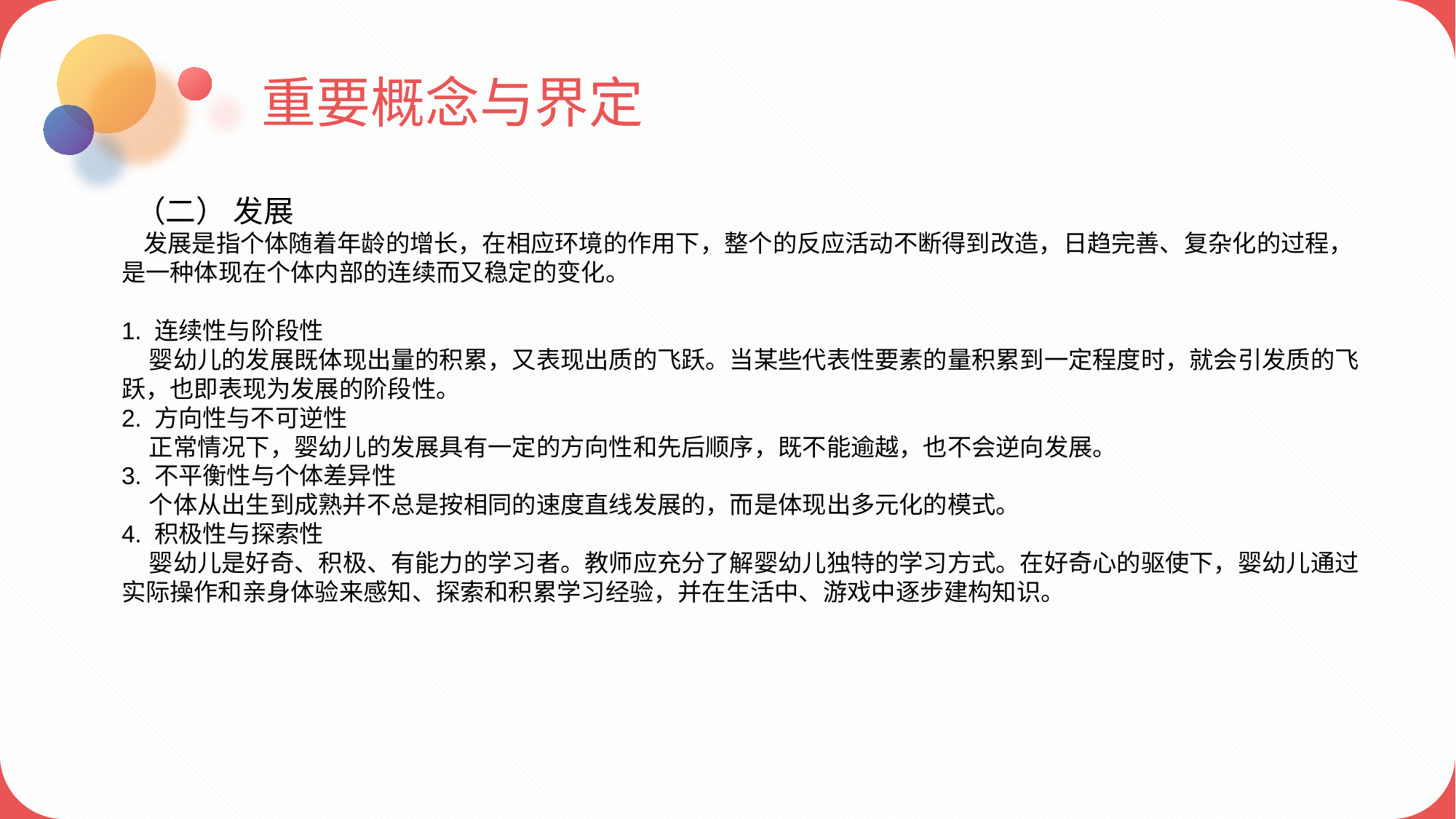

重要概念与界定
 （二） 发展
   发展是指个体随着年龄的增长，在相应环境的作用下，整个的反应活动不断得到改造，日趋完善、复杂化的过程，是一种体现在个体内部的连续而又稳定的变化。

1. 连续性与阶段性
    婴幼儿的发展既体现出量的积累，又表现出质的飞跃。当某些代表性要素的量积累到一定程度时，就会引发质的飞跃，也即表现为发展的阶段性。
2. 方向性与不可逆性
    正常情况下，婴幼儿的发展具有一定的方向性和先后顺序，既不能逾越，也不会逆向发展。
3. 不平衡性与个体差异性
    个体从出生到成熟并不总是按相同的速度直线发展的，而是体现出多元化的模式。
4. 积极性与探索性
    婴幼儿是好奇、积极、有能力的学习者。教师应充分了解婴幼儿独特的学习方式。在好奇心的驱使下，婴幼儿通过实际操作和亲身体验来感知、探索和积累学习经验，并在生活中、游戏中逐步建构知识。